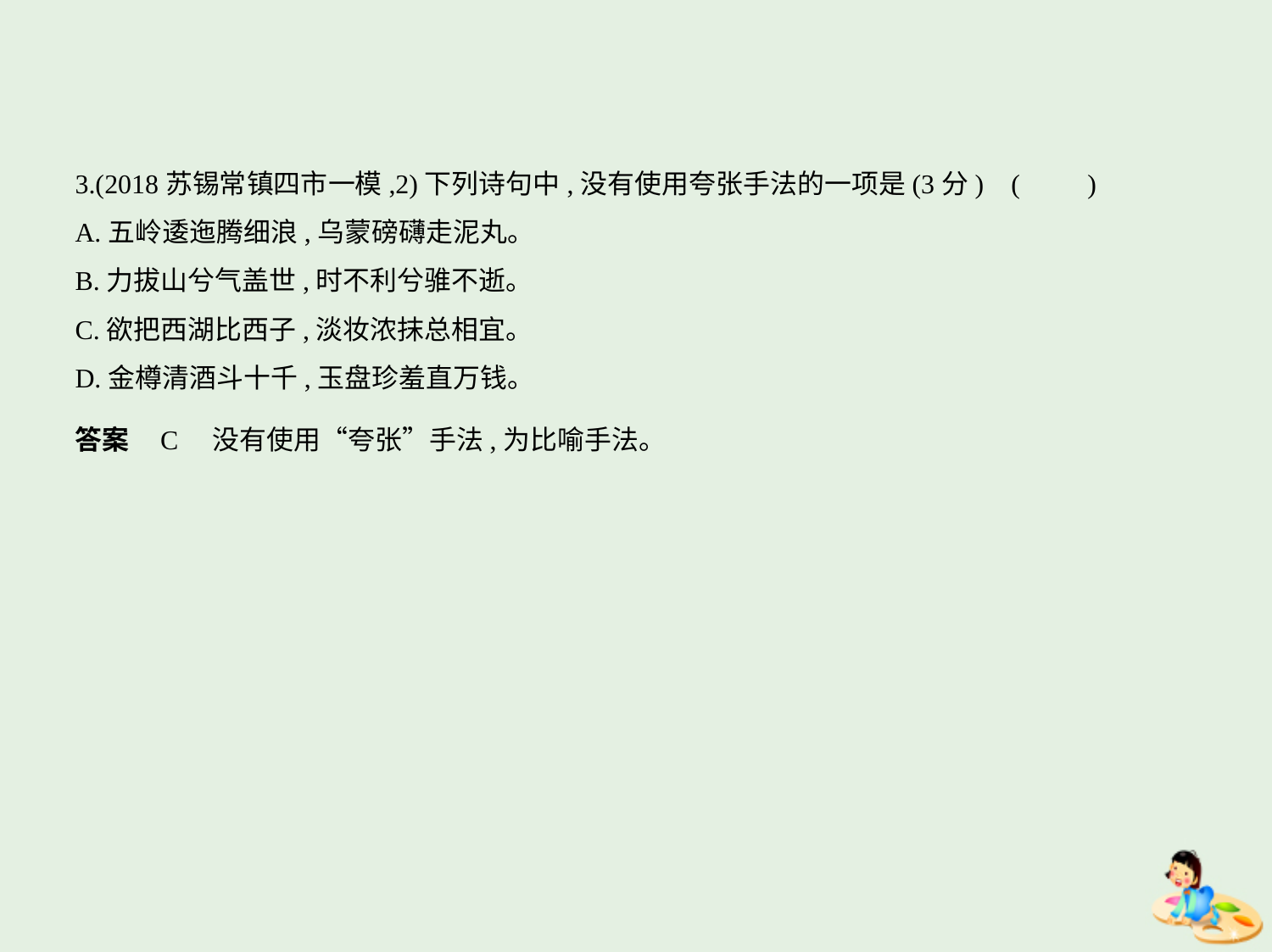

3.(2018苏锡常镇四市一模,2)下列诗句中,没有使用夸张手法的一项是(3分) (　　)
A.五岭逶迤腾细浪,乌蒙磅礴走泥丸。
B.力拔山兮气盖世,时不利兮骓不逝。
C.欲把西湖比西子,淡妆浓抹总相宜。
D.金樽清酒斗十千,玉盘珍羞直万钱。
答案    C　没有使用“夸张”手法,为比喻手法。